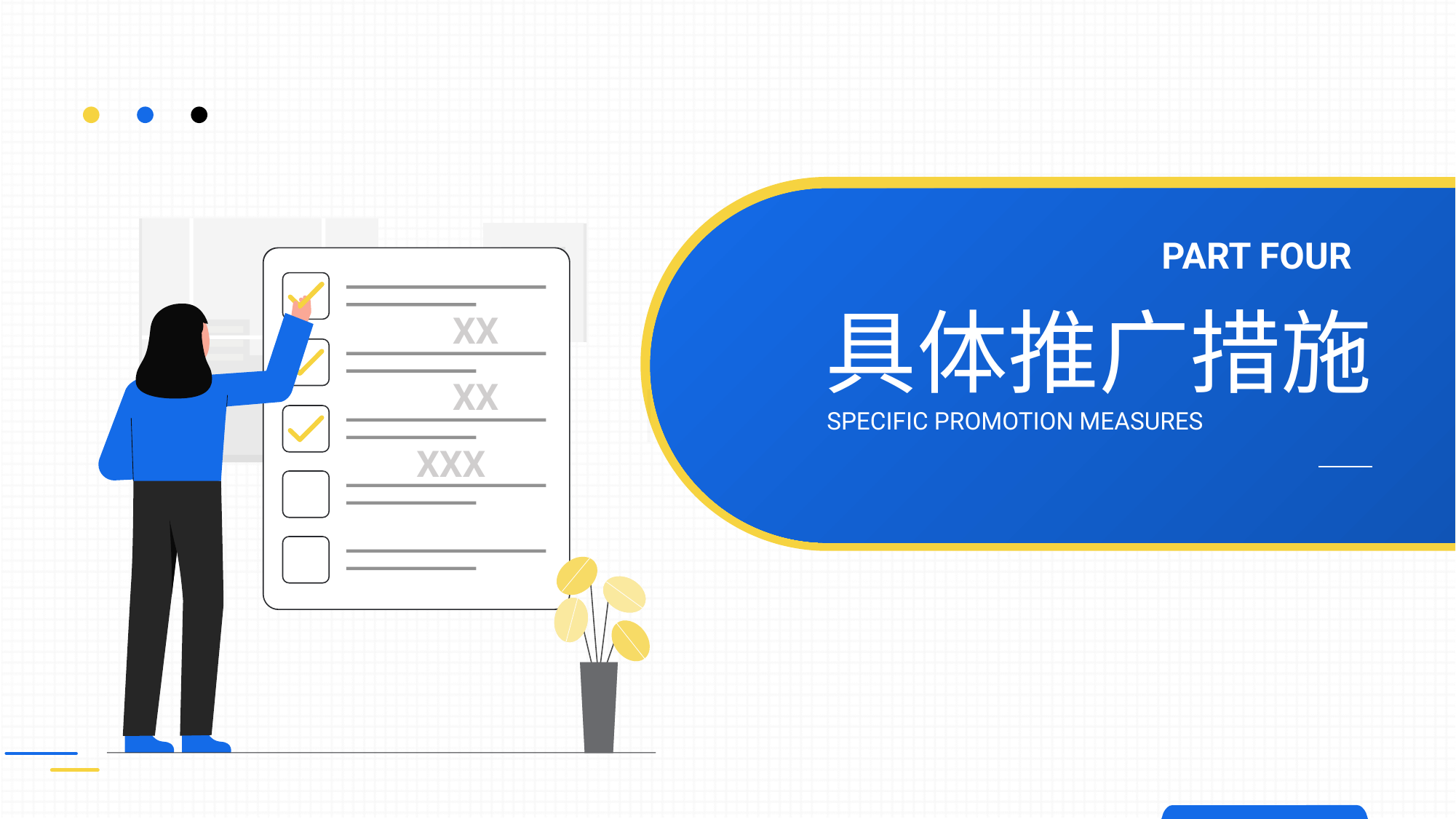

PART FOUR
具体推广措施
XX
XX
SPECIFIC PROMOTION MEASURES
XXX